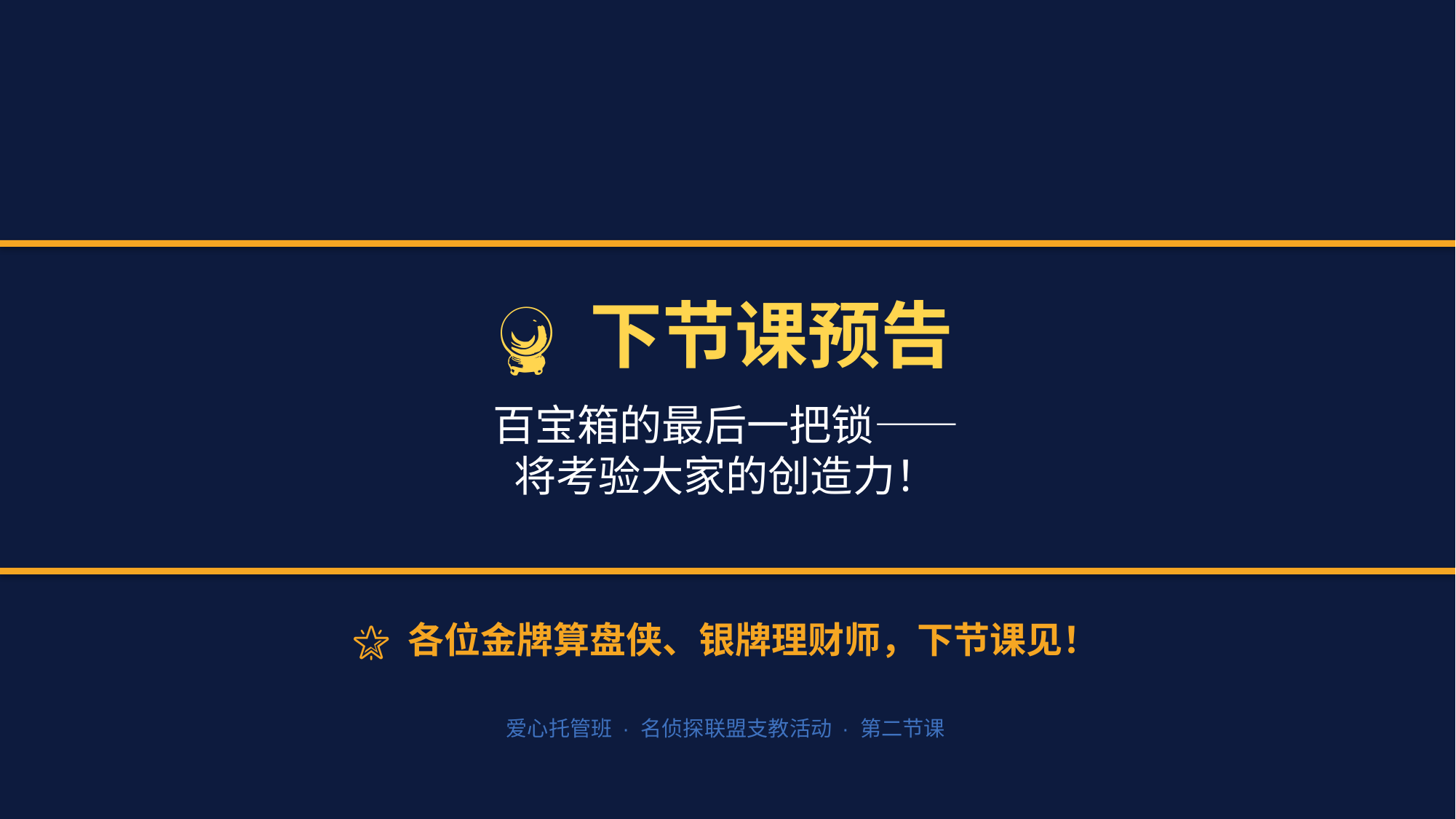

🔮 下节课预告
百宝箱的最后一把锁——
将考验大家的创造力！

🌟 各位金牌算盘侠、银牌理财师，下节课见！
爱心托管班 · 名侦探联盟支教活动 · 第二节课